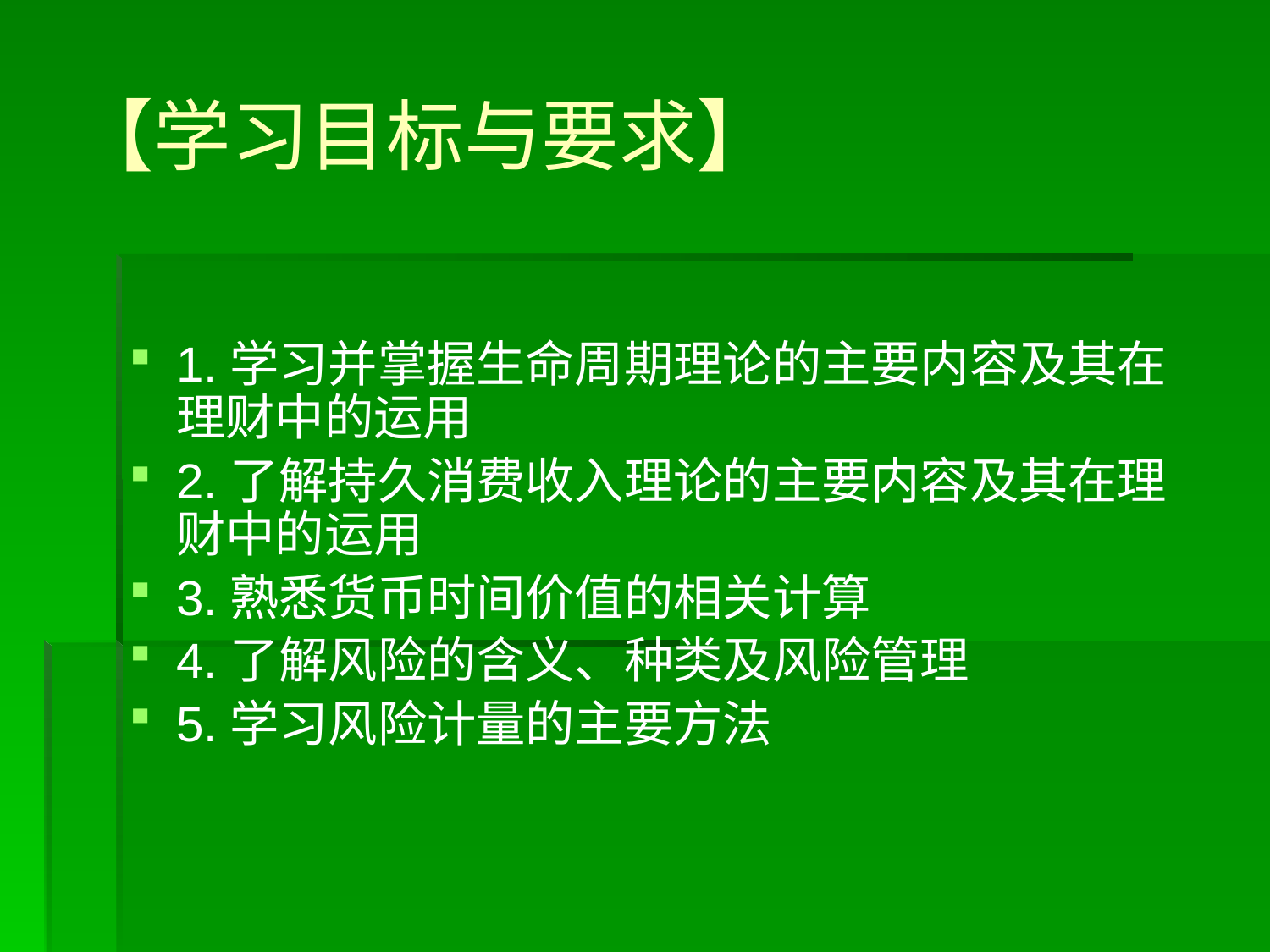

# 【学习目标与要求】

1.学习并掌握生命周期理论的主要内容及其在理财中的运用
2.了解持久消费收入理论的主要内容及其在理财中的运用
3.熟悉货币时间价值的相关计算
4.了解风险的含义、种类及风险管理
5.学习风险计量的主要方法